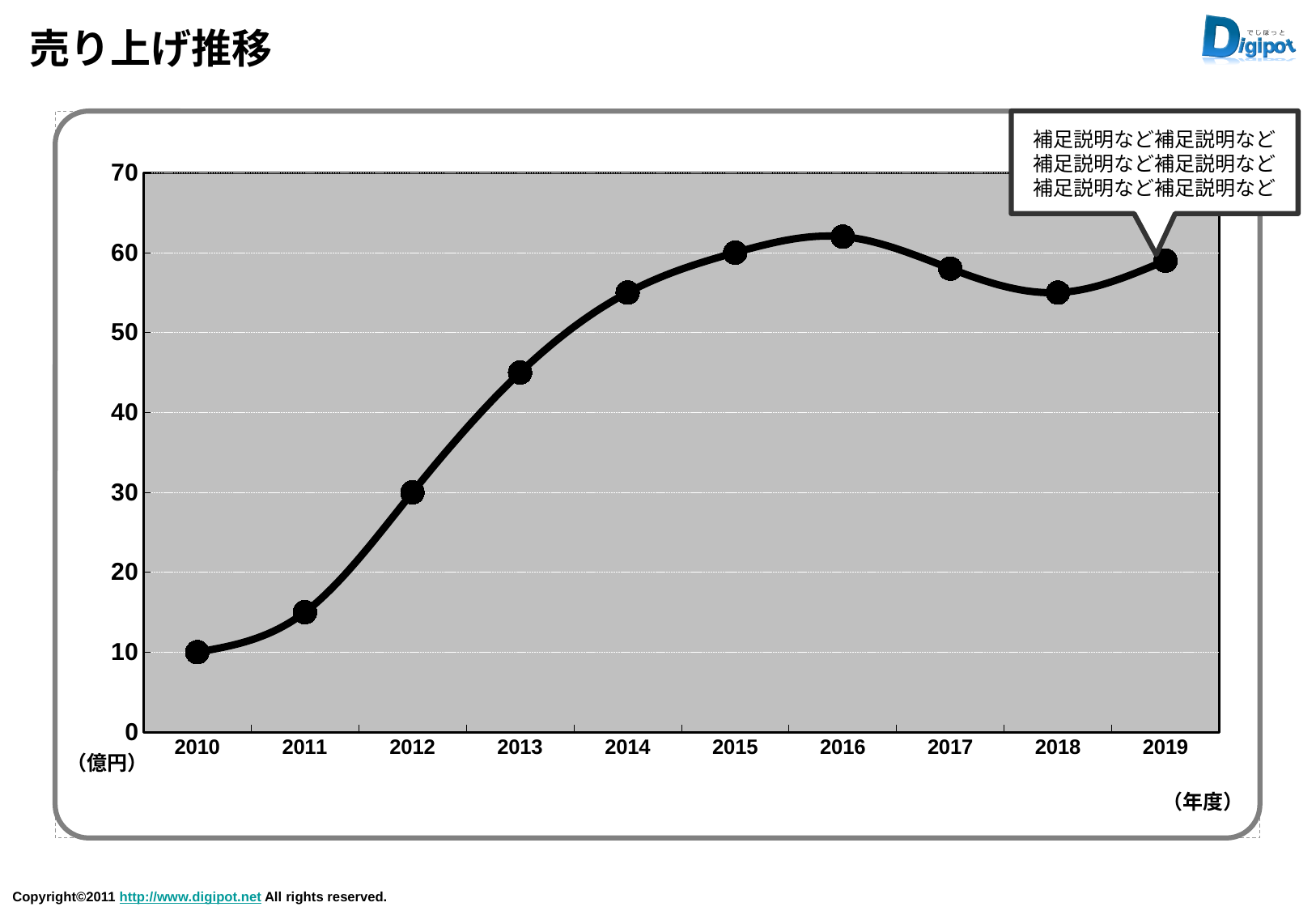

# 売り上げ推移

### Chart

| Category | 売上 |
|---|---|
| 2010 | 10.0 |
| 2011 | 15.0 |
| 2012 | 30.0 |
| 2013 | 45.0 |
| 2014 | 55.0 |
| 2015 | 60.0 |
| 2016 | 62.0 |
| 2017 | 58.0 |
| 2018 | 55.0 |
| 2019 | 59.0 |

補足説明など補足説明など補足説明など補足説明など補足説明など補足説明など
（億円）
（年度）